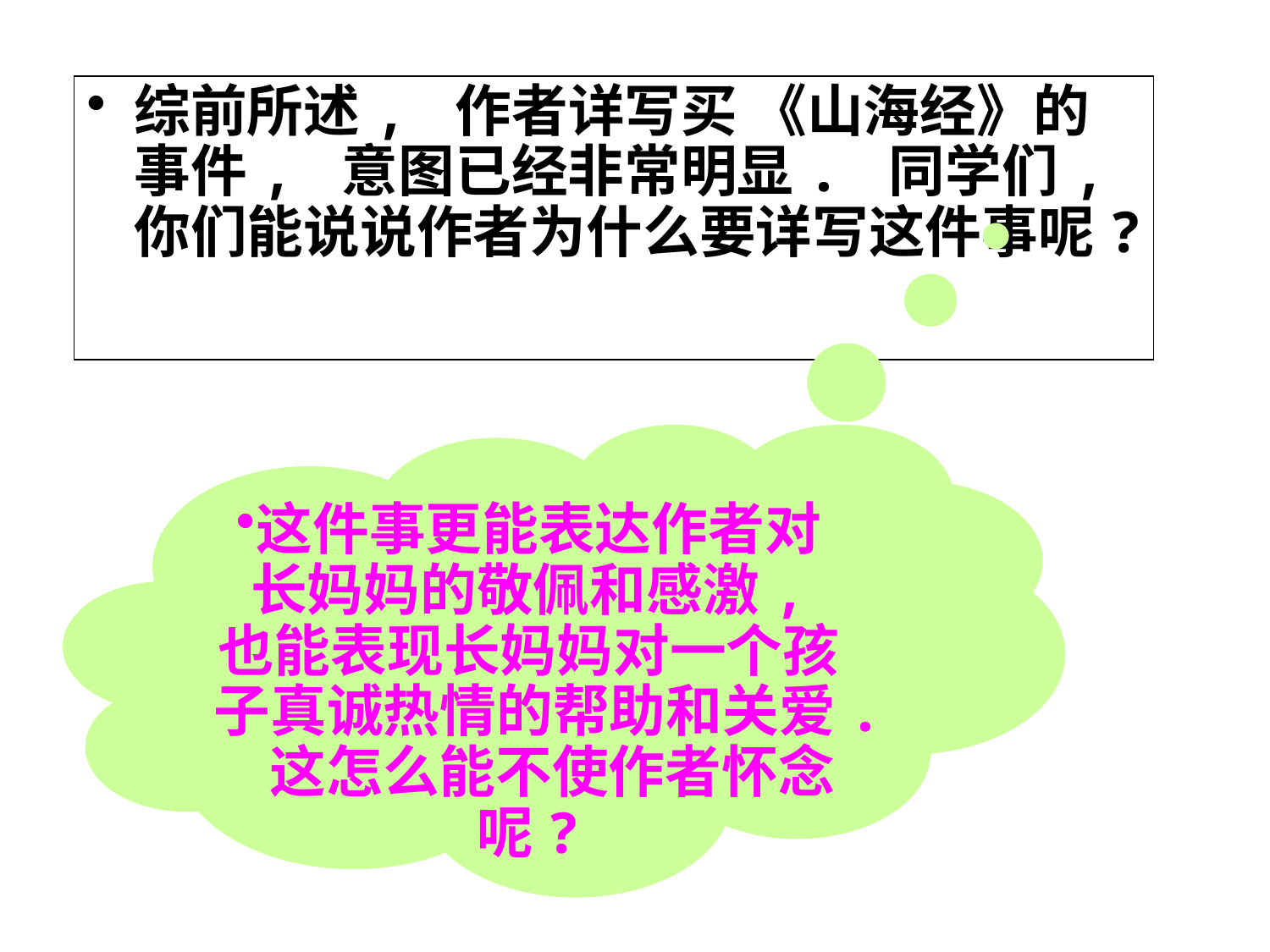

综前所述, 作者详写买 《山海经》的事件, 意图已经非常明显. 同学们, 你们能说说作者为什么要详写这件事呢?
这件事更能表达作者对长妈妈的敬佩和感激, 也能表现长妈妈对一个孩子真诚热情的帮助和关爱. 这怎么能不使作者怀念呢?